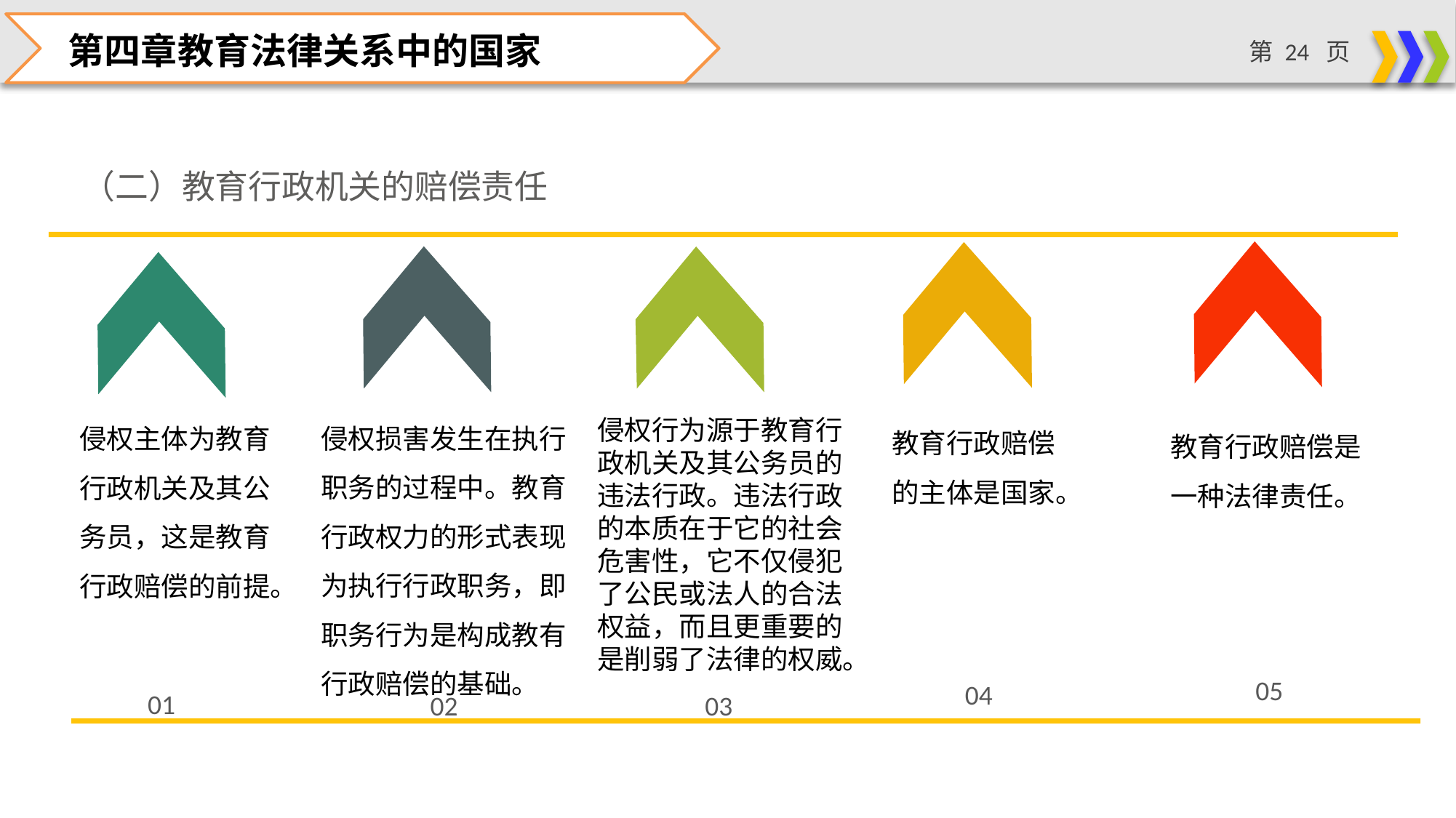

第四章教育法律关系中的国家
（二）教育行政机关的赔偿责任

侵权损害发生在执行职务的过程中。教育行政权力的形式表现为执行行政职务，即职务行为是构成教有行政赔偿的基础。
侵权主体为教育行政机关及其公务员，这是教育行政赔偿的前提。
教育行政赔偿的主体是国家。
侵权行为源于教育行政机关及其公务员的违法行政。违法行政的本质在于它的社会危害性，它不仅侵犯了公民或法人的合法权益，而且更重要的是削弱了法律的权威。
教育行政赔偿是一种法律责任。
05
04
01
03
02